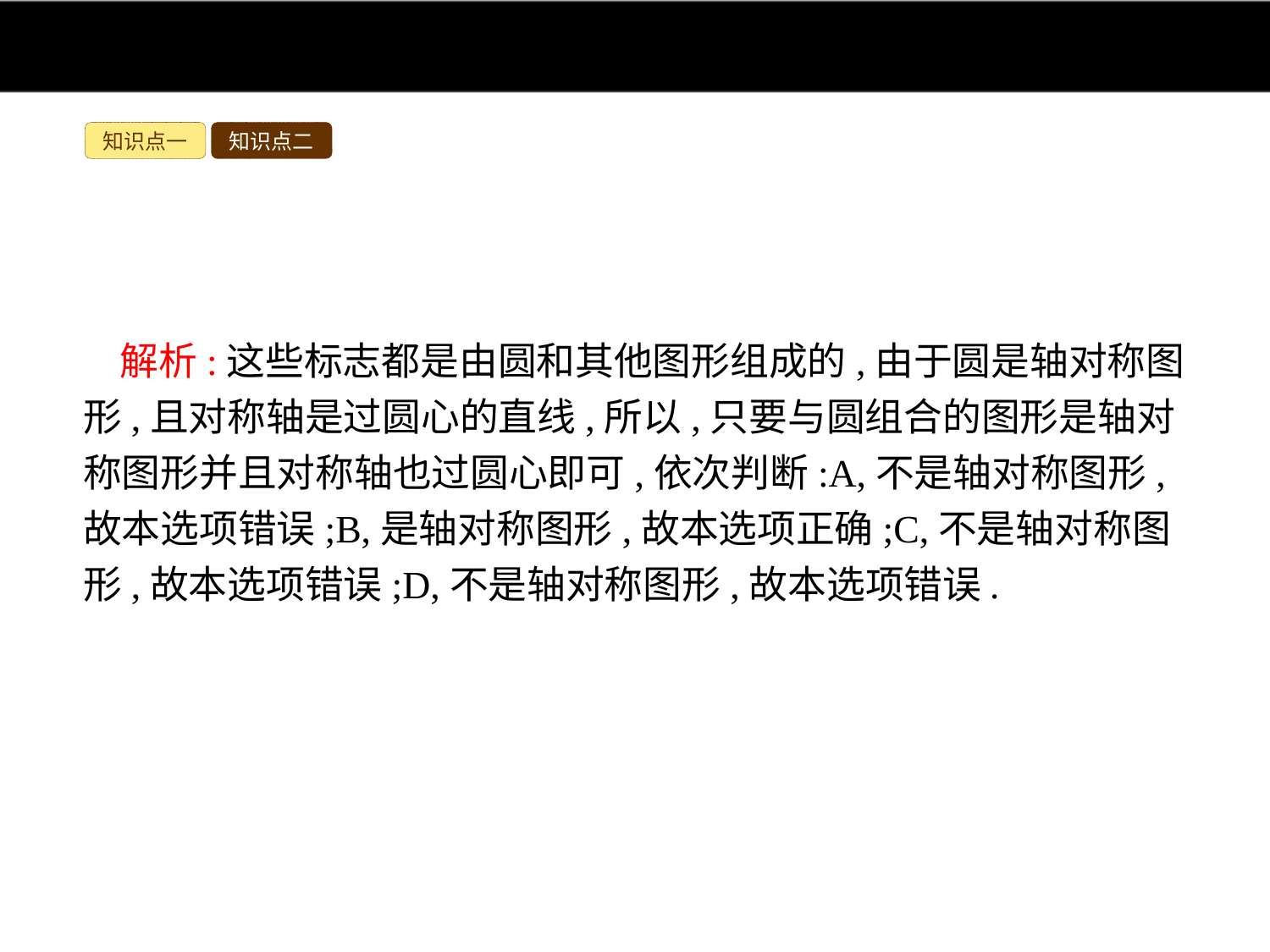

知识点一
知识点二
解析:这些标志都是由圆和其他图形组成的,由于圆是轴对称图形,且对称轴是过圆心的直线,所以,只要与圆组合的图形是轴对称图形并且对称轴也过圆心即可,依次判断:A,不是轴对称图形,故本选项错误;B,是轴对称图形,故本选项正确;C,不是轴对称图形,故本选项错误;D,不是轴对称图形,故本选项错误.
答案:B